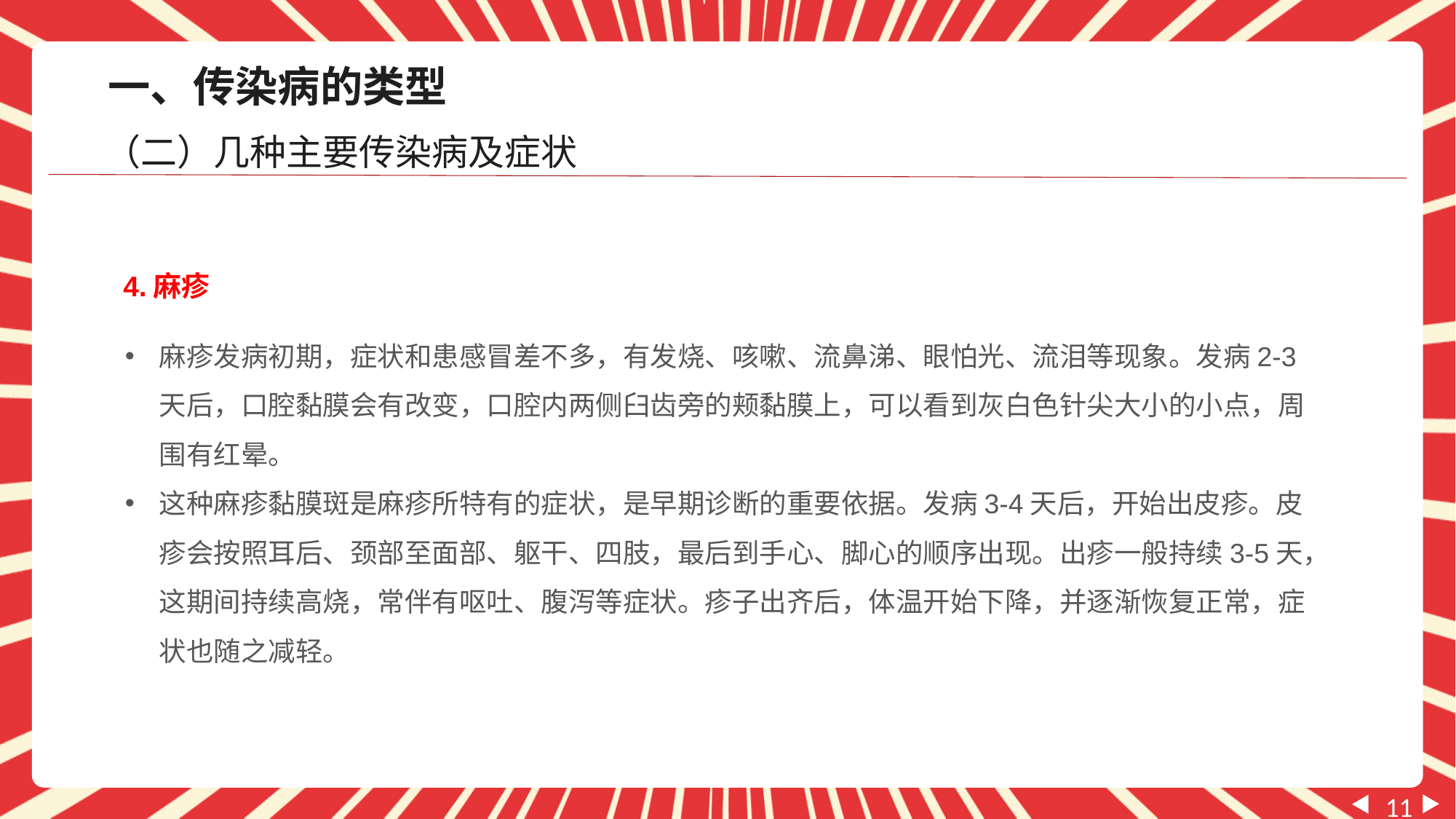

一、传染病的类型
（二）几种主要传染病及症状
4.麻疹
麻疹发病初期，症状和患感冒差不多，有发烧、咳嗽、流鼻涕、眼怕光、流泪等现象。发病2-3天后，口腔黏膜会有改变，口腔内两侧臼齿旁的颊黏膜上，可以看到灰白色针尖大小的小点，周围有红晕。
这种麻疹黏膜斑是麻疹所特有的症状，是早期诊断的重要依据。发病3-4天后，开始出皮疹。皮疹会按照耳后、颈部至面部、躯干、四肢，最后到手心、脚心的顺序出现。出疹一般持续3-5天，这期间持续高烧，常伴有呕吐、腹泻等症状。疹子出齐后，体温开始下降，并逐渐恢复正常，症状也随之减轻。